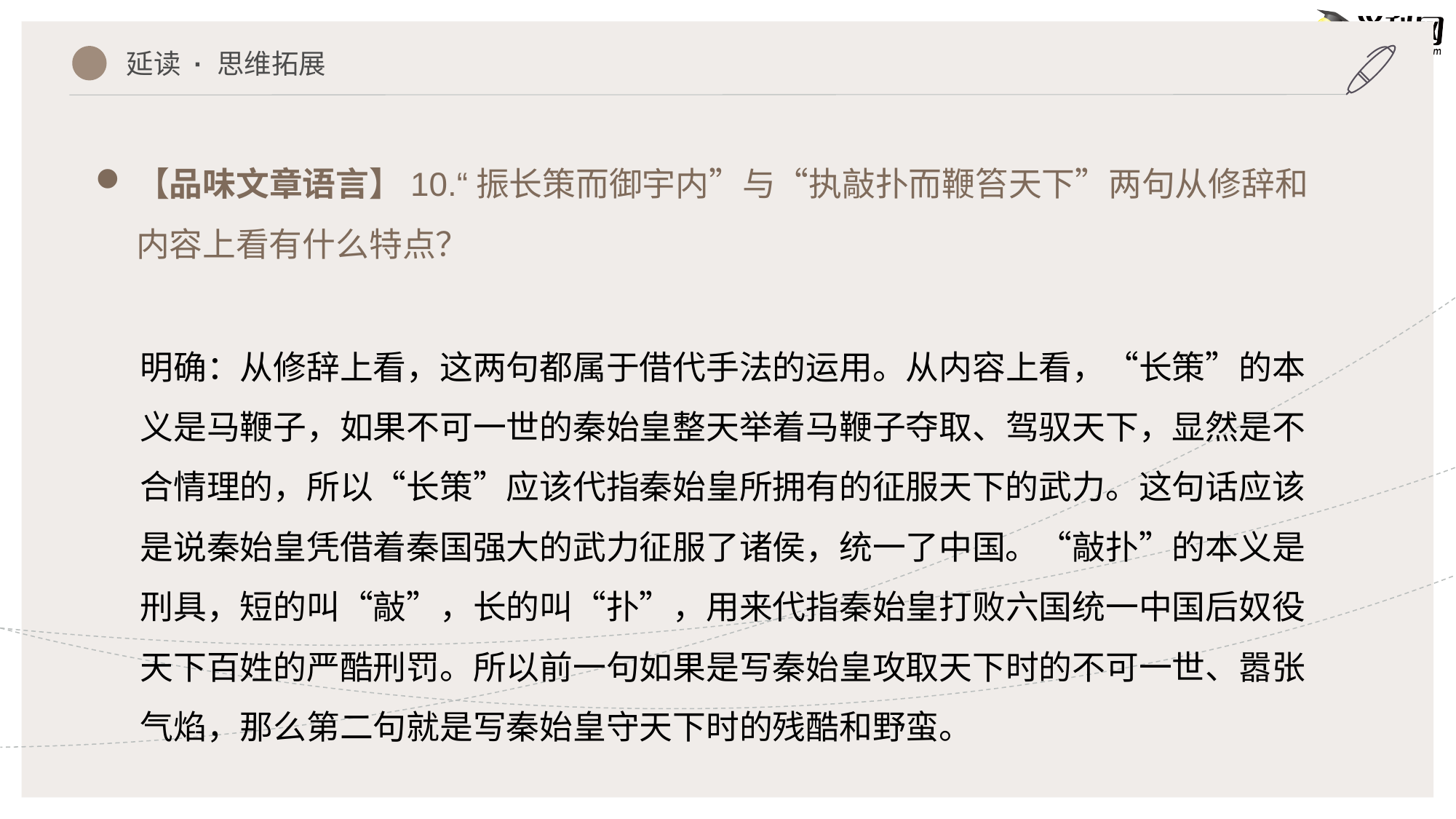

延读 · 思维拓展

【品味文章语言】10.“振长策而御宇内”与“执敲扑而鞭笞天下”两句从修辞和内容上看有什么特点？

明确：从修辞上看，这两句都属于借代手法的运用。从内容上看，“长策”的本义是马鞭子，如果不可一世的秦始皇整天举着马鞭子夺取、驾驭天下，显然是不合情理的，所以“长策”应该代指秦始皇所拥有的征服天下的武力。这句话应该是说秦始皇凭借着秦国强大的武力征服了诸侯，统一了中国。“敲扑”的本义是刑具，短的叫“敲”，长的叫“扑”，用来代指秦始皇打败六国统一中国后奴役天下百姓的严酷刑罚。所以前一句如果是写秦始皇攻取天下时的不可一世、嚣张气焰，那么第二句就是写秦始皇守天下时的残酷和野蛮。